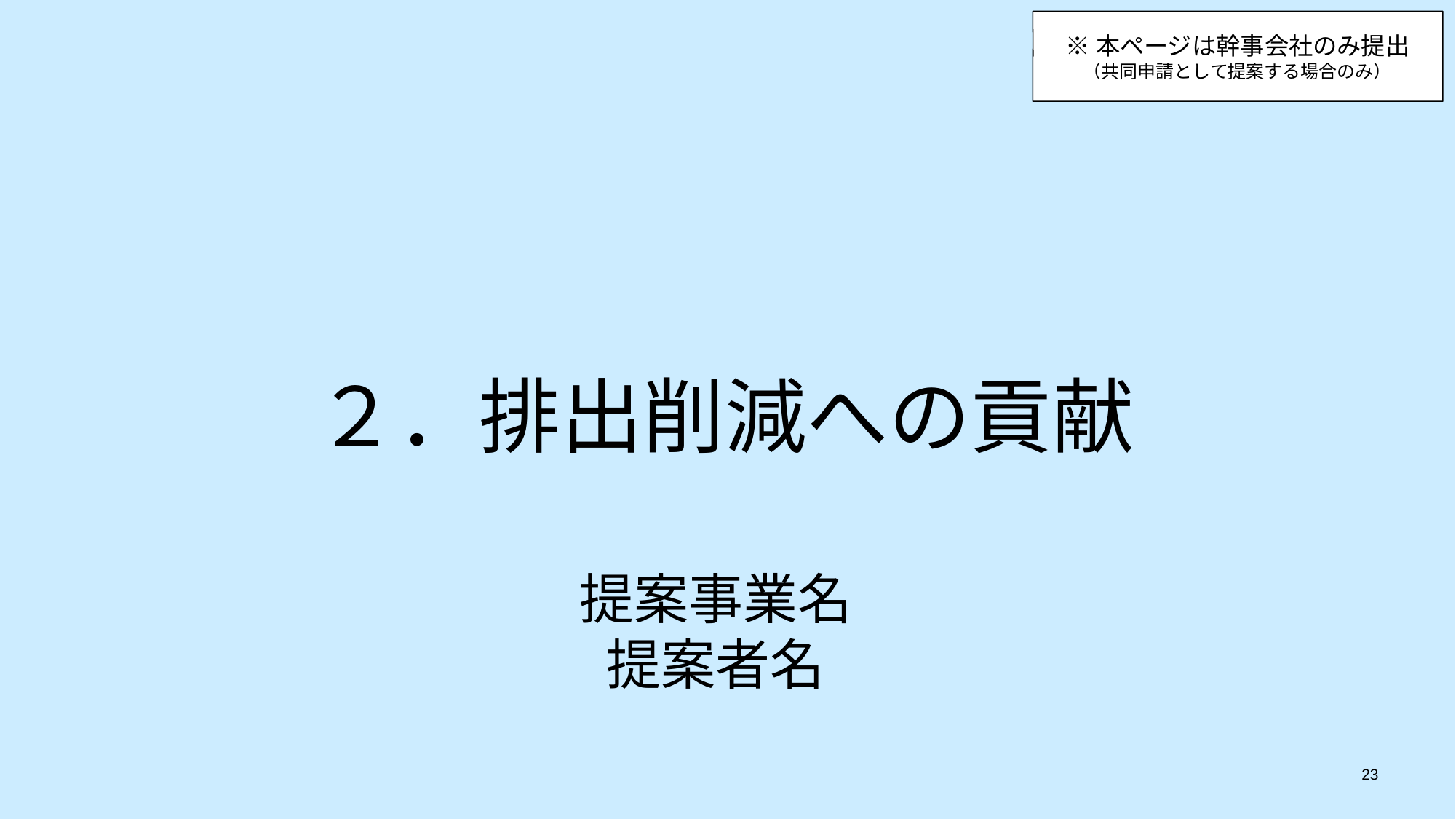

※本ページは幹事会社のみ提出
（共同申請として提案する場合のみ）
２．排出削減への貢献
提案事業名
提案者名